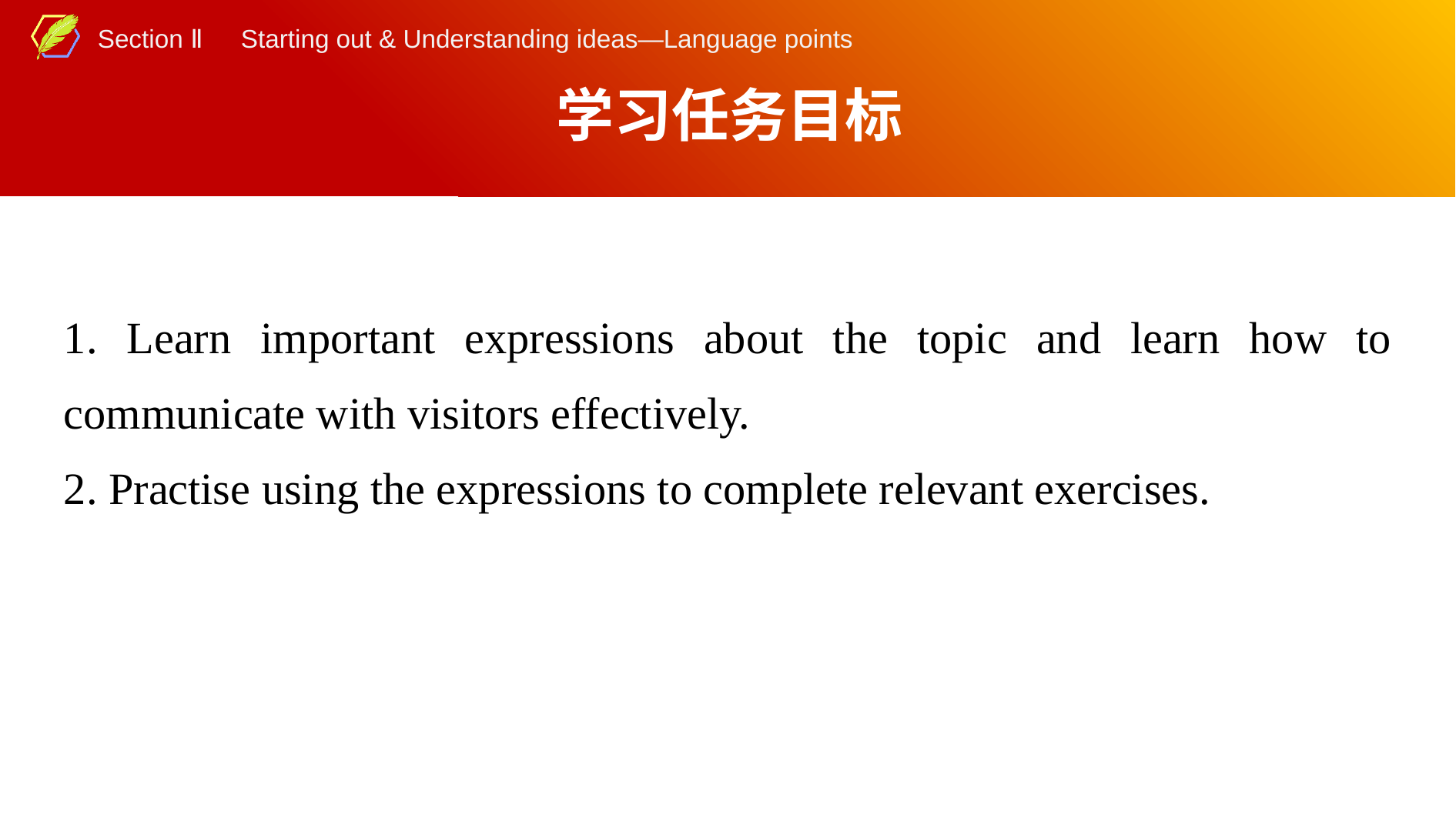

学习任务目标
1. Learn important expressions about the topic and learn how to communicate with visitors effectively.
2. Practise using the expressions to complete relevant exercises.